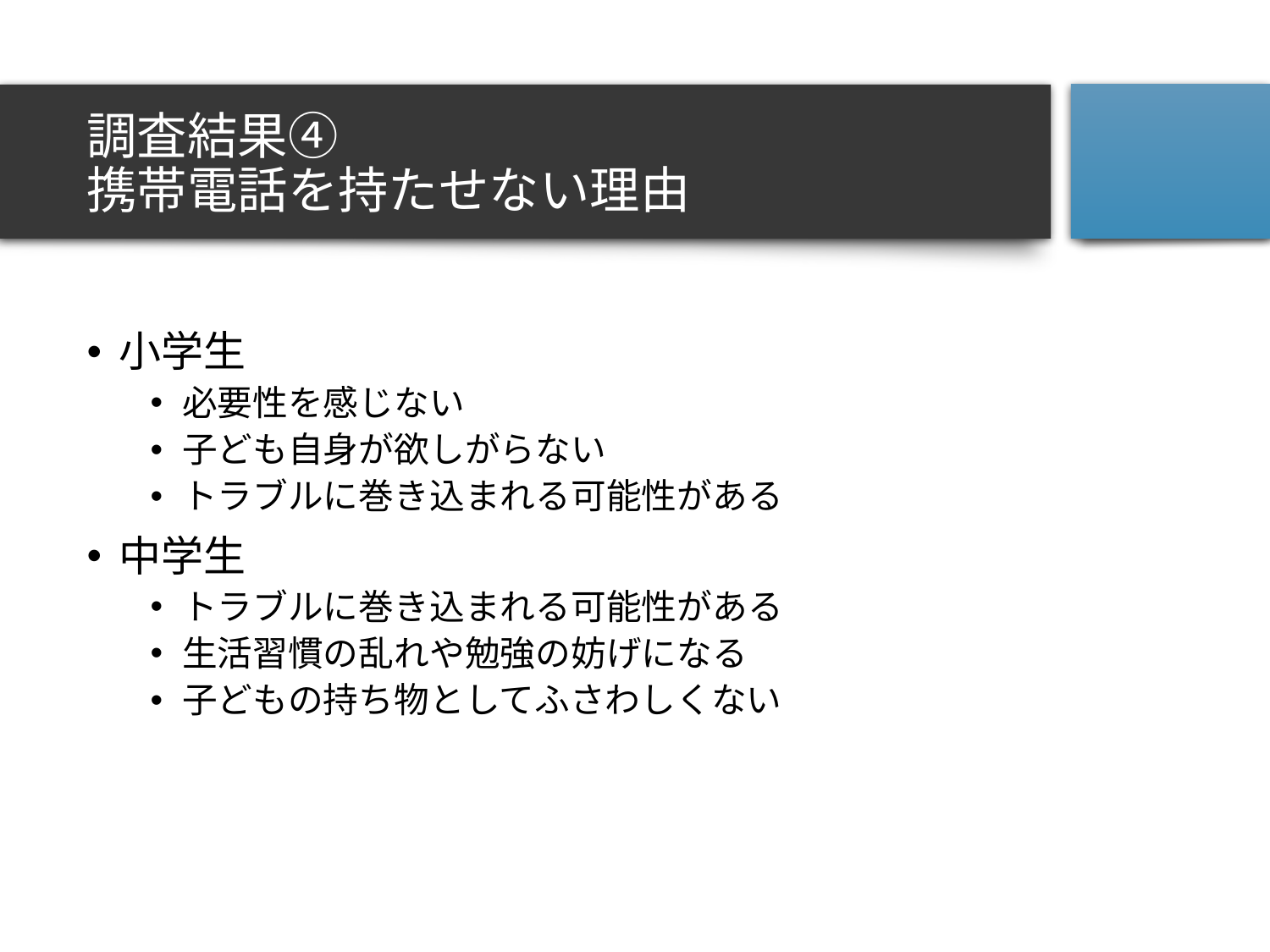

# 調査結果④ 携帯電話を持たせない理由
小学生
必要性を感じない
子ども自身が欲しがらない
トラブルに巻き込まれる可能性がある
中学生
トラブルに巻き込まれる可能性がある
生活習慣の乱れや勉強の妨げになる
子どもの持ち物としてふさわしくない